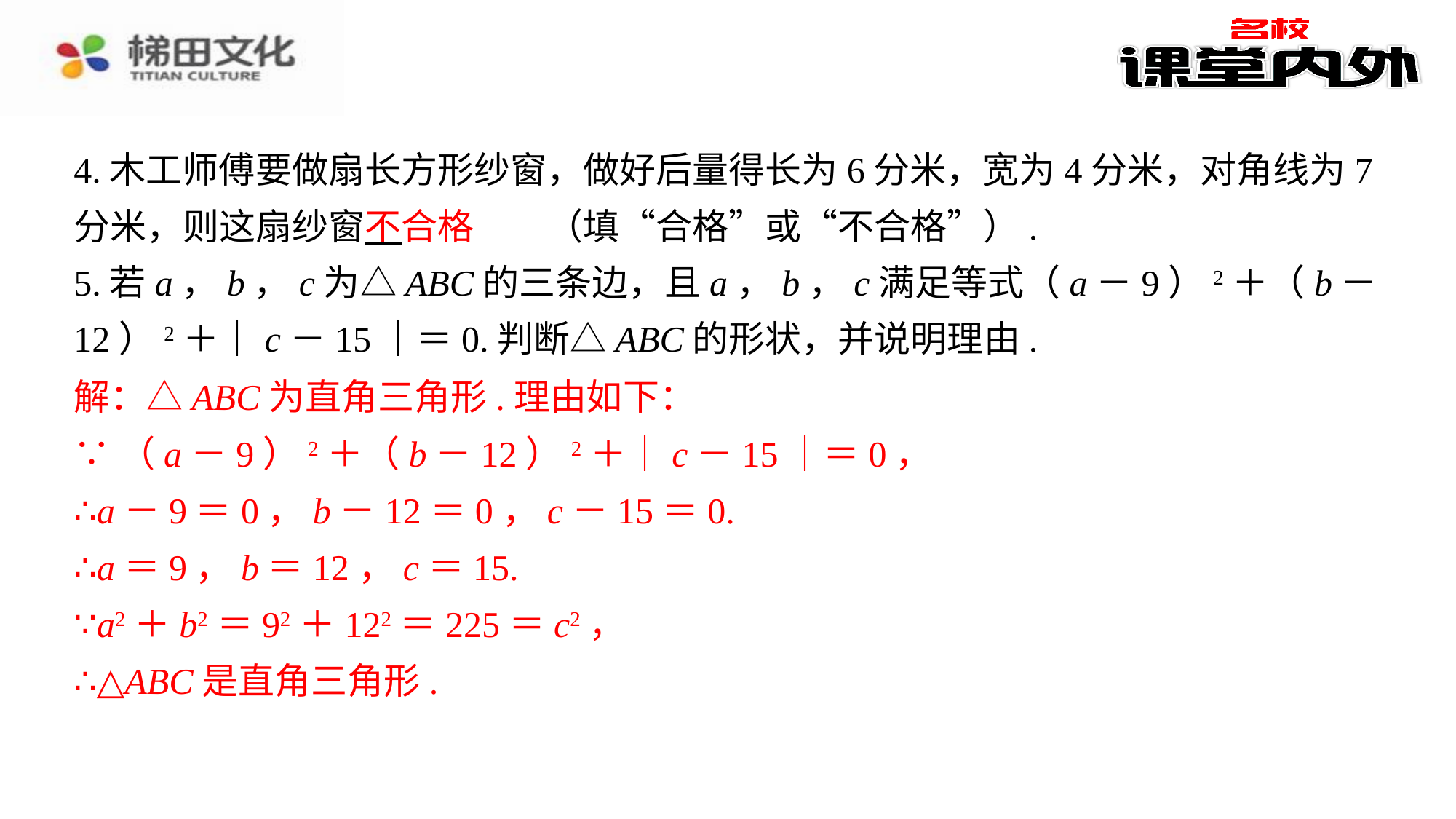

4.木工师傅要做扇长方形纱窗，做好后量得长为6分米，宽为4分米，对角线为7分米，则这扇纱窗 　不合格　⁠（填“合格”或“不合格”）.
5.若a，b，c为△ABC的三条边，且a，b，c满足等式（a－9）2＋（b－12）2＋｜c－15｜＝0.判断△ABC的形状，并说明理由.
解：△ABC为直角三角形.理由如下：⁠
∵（a－9）2＋（b－12）2＋｜c－15｜＝0，⁠
∴a－9＝0，b－12＝0，c－15＝0.⁠
∴a＝9，b＝12，c＝15.⁠
∵a2＋b2＝92＋122＝225＝c2，⁠
∴△ABC是直角三角形.⁠
不合格
解：△ABC为直角三角形.理由如下：
∵（a－9）2＋（b－12）2＋｜c－15｜＝0，
∴a－9＝0，b－12＝0，c－15＝0.
∴a＝9，b＝12，c＝15.
∵a2＋b2＝92＋122＝225＝c2，
∴△ABC是直角三角形.